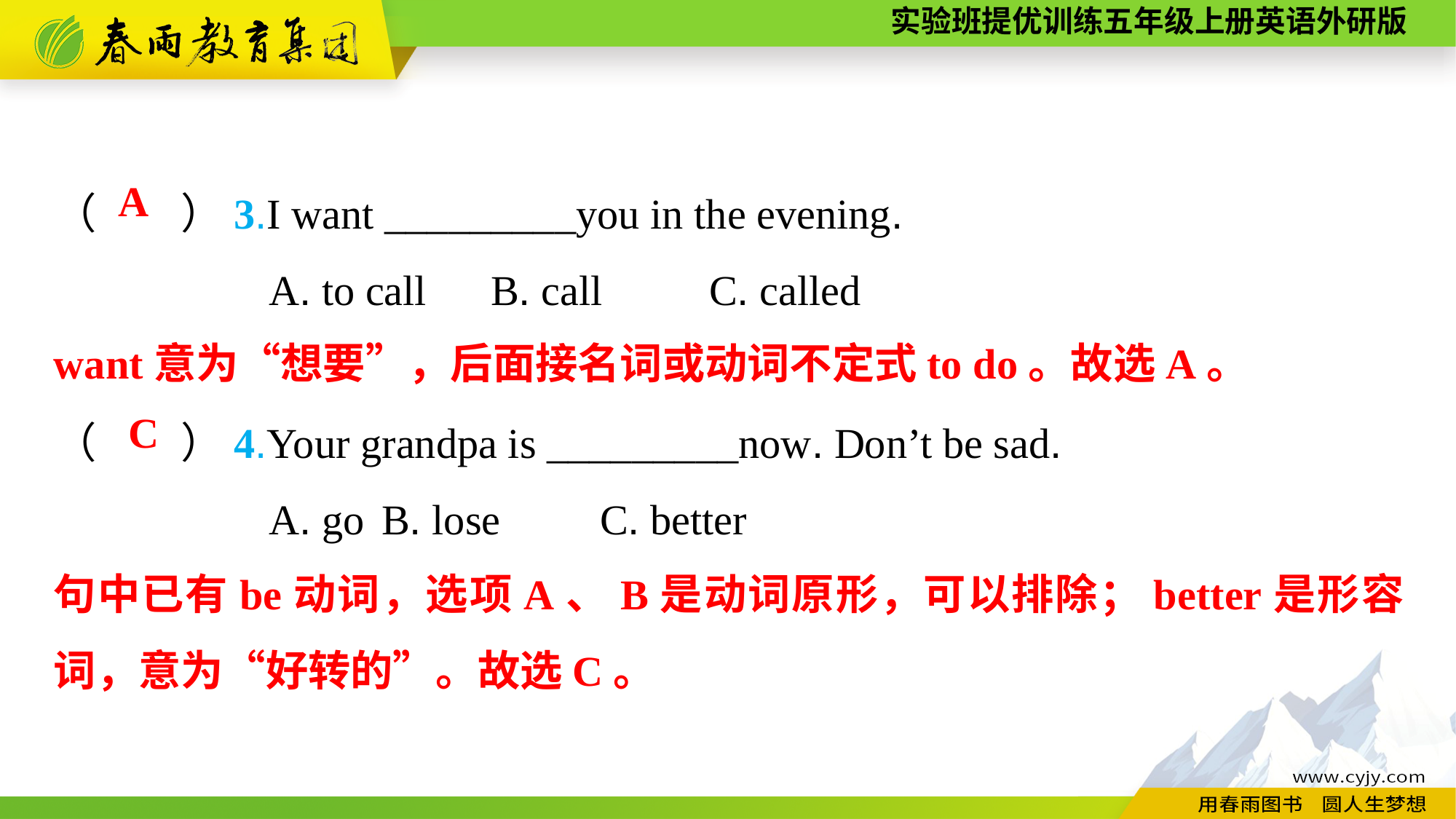

（　　）3.I want _________you in the evening.
A. to call	B. call	C. called

（　　）4.Your grandpa is _________now. Don’t be sad.
A. go	B. lose	C. better
A
want意为“想要”，后面接名词或动词不定式to do。故选A。
C
句中已有be动词，选项A、B是动词原形，可以排除；better是形容词，意为“好转的”。故选C。